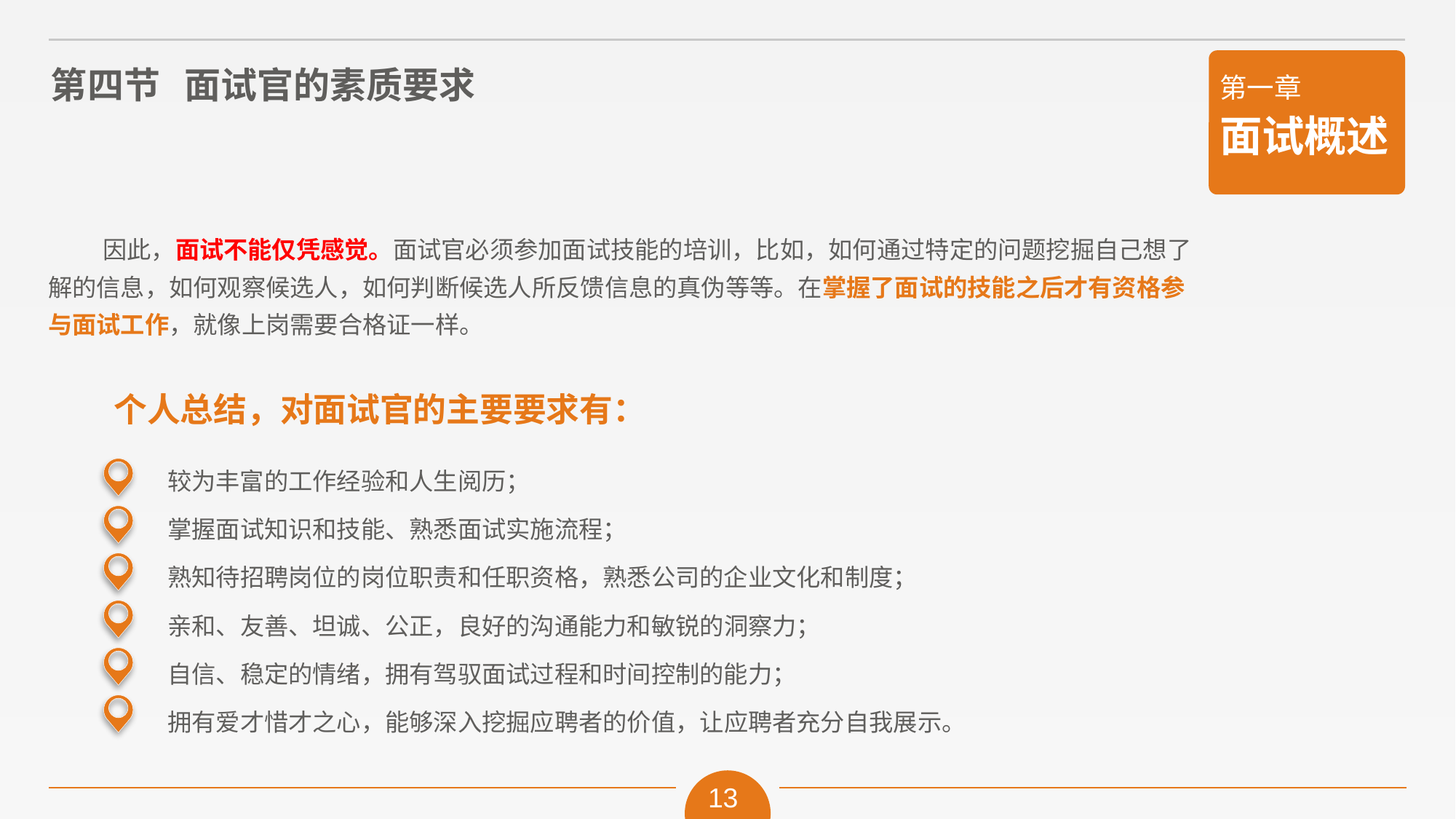

因此，面试不能仅凭感觉。面试官必须参加面试技能的培训，比如，如何通过特定的问题挖掘自己想了解的信息，如何观察候选人，如何判断候选人所反馈信息的真伪等等。在掌握了面试的技能之后才有资格参与面试工作，就像上岗需要合格证一样。
个人总结，对面试官的主要要求有：
较为丰富的工作经验和人生阅历；
掌握面试知识和技能、熟悉面试实施流程；
熟知待招聘岗位的岗位职责和任职资格，熟悉公司的企业文化和制度；
亲和、友善、坦诚、公正，良好的沟通能力和敏锐的洞察力；
自信、稳定的情绪，拥有驾驭面试过程和时间控制的能力；
拥有爱才惜才之心，能够深入挖掘应聘者的价值，让应聘者充分自我展示。